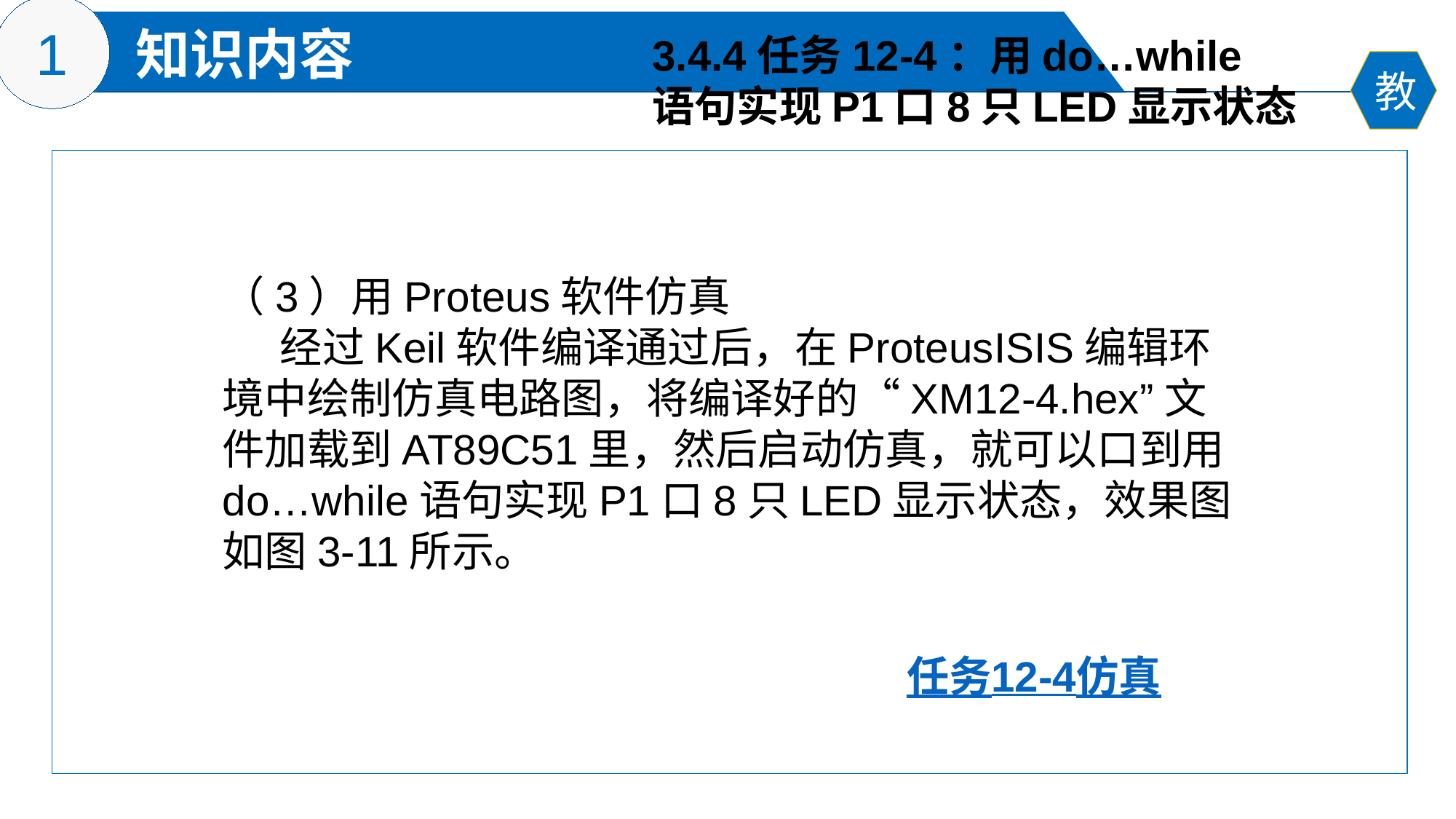

3.4.4任务12-4：用do…while
语句实现P1口8只LED显示状态
（3）用Proteus软件仿真
     经过Keil软件编译通过后，在ProteusISIS编辑环境中绘制仿真电路图，将编译好的“XM12-4.hex”文件加载到AT89C51里，然后启动仿真，就可以口到用do…while语句实现P1口8只LED显示状态，效果图如图3-11所示。
任务12-4仿真